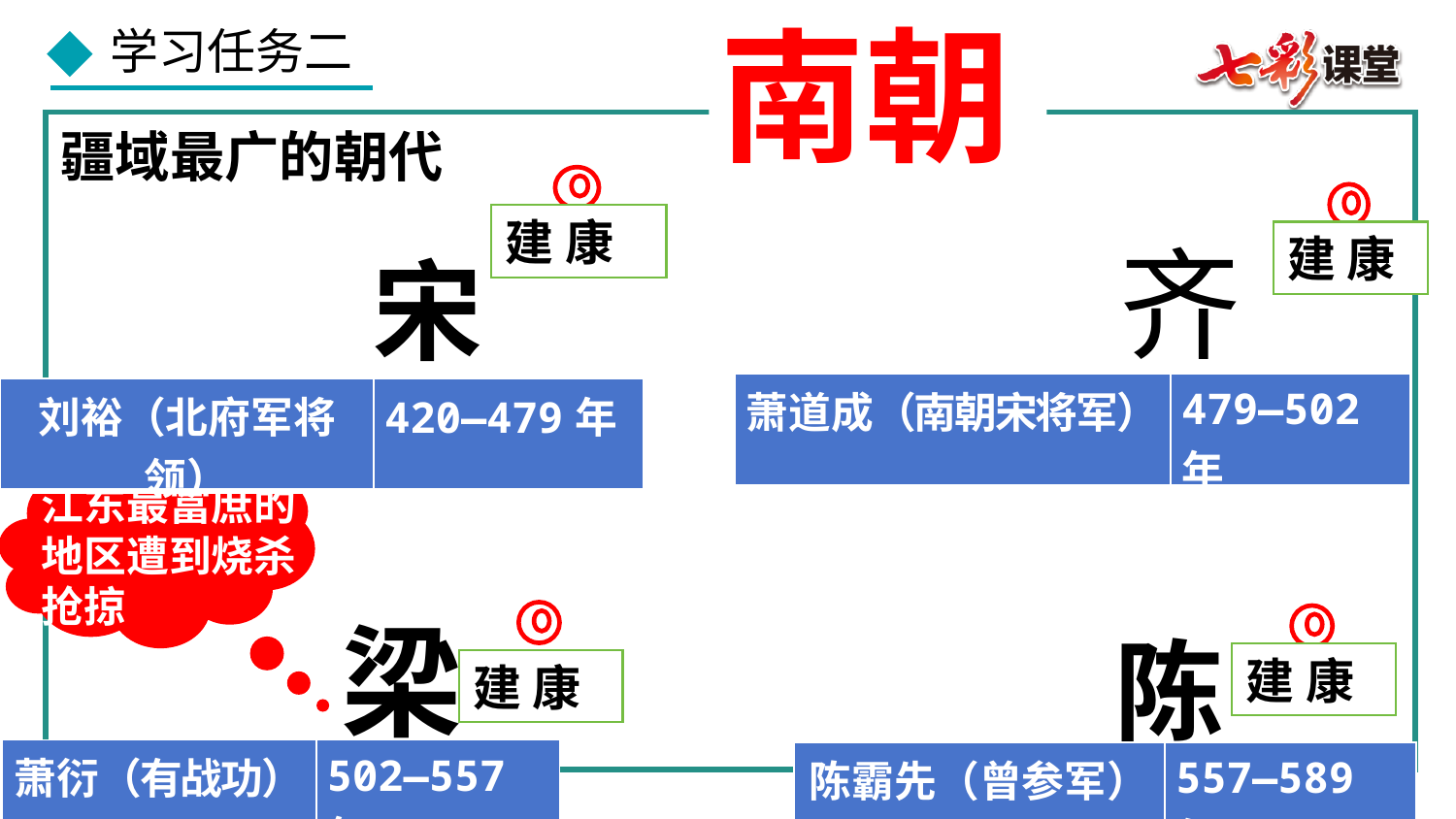

南朝
疆域最广的朝代

建 康
宋

齐
建 康
| 萧道成（南朝宋将军） | 479—502年 |
| --- | --- |
| 刘裕（北府军将领） | 420—479年 |
| --- | --- |

江东最富庶的地区遭到烧杀抢掠
梁
建 康

陈
建 康
| 萧衍（有战功） | 502—557年 |
| --- | --- |
| 陈霸先（曾参军） | 557—589年 |
| --- | --- |